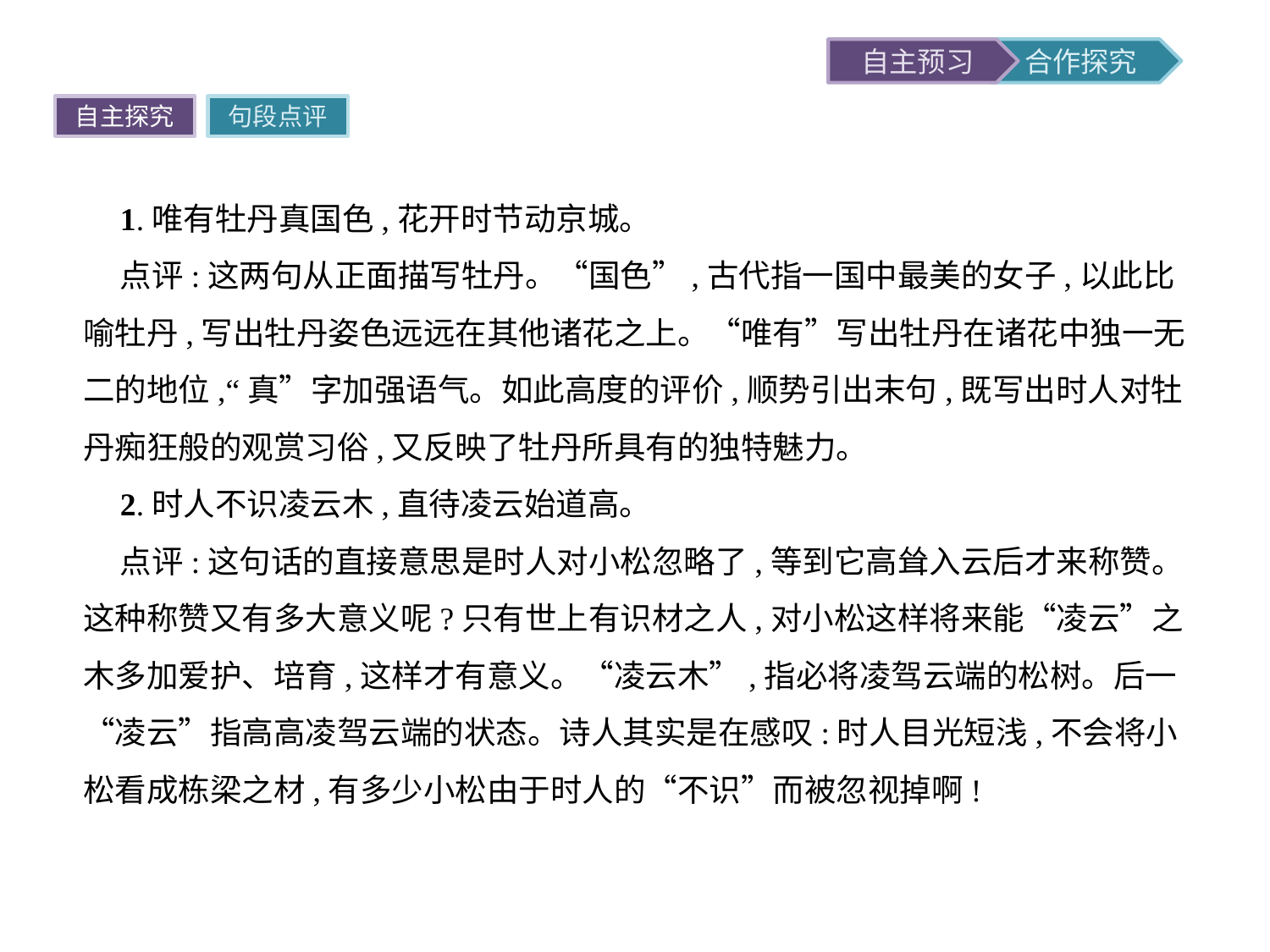

自主探究
句段点评
1.唯有牡丹真国色,花开时节动京城。
点评:这两句从正面描写牡丹。“国色”,古代指一国中最美的女子,以此比喻牡丹,写出牡丹姿色远远在其他诸花之上。“唯有”写出牡丹在诸花中独一无二的地位,“真”字加强语气。如此高度的评价,顺势引出末句,既写出时人对牡丹痴狂般的观赏习俗,又反映了牡丹所具有的独特魅力。
2.时人不识凌云木,直待凌云始道高。
点评:这句话的直接意思是时人对小松忽略了,等到它高耸入云后才来称赞。这种称赞又有多大意义呢?只有世上有识材之人,对小松这样将来能“凌云”之木多加爱护、培育,这样才有意义。“凌云木”,指必将凌驾云端的松树。后一“凌云”指高高凌驾云端的状态。诗人其实是在感叹:时人目光短浅,不会将小松看成栋梁之材,有多少小松由于时人的“不识”而被忽视掉啊!